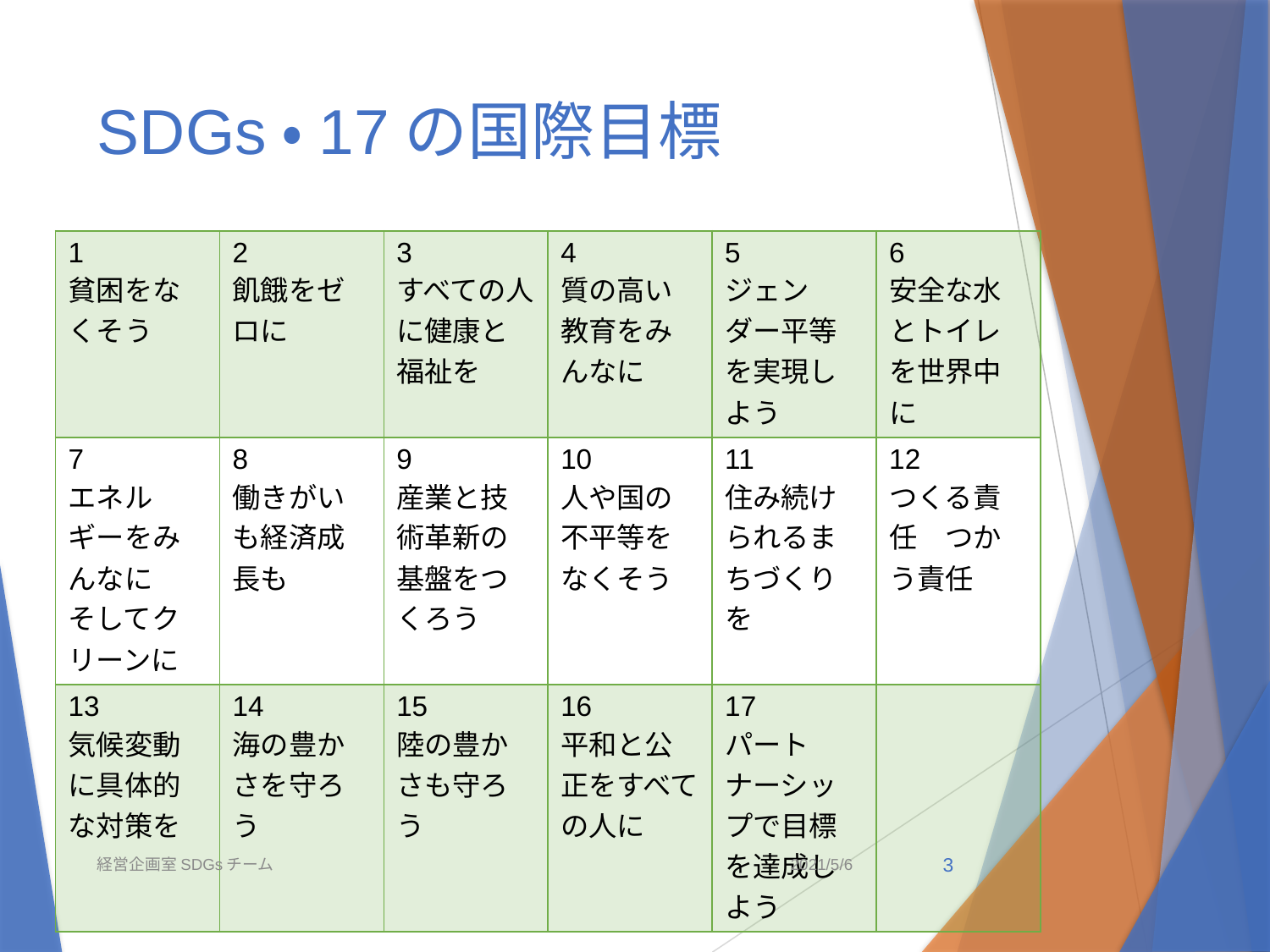

# SDGs・17の国際目標
| 1 貧困をなくそう | 2 飢餓をゼロに | 3 すべての人に健康と福祉を | 4 質の高い教育をみんなに | 5 ジェンダー平等を実現しよう | 6 安全な水とトイレを世界中に |
| --- | --- | --- | --- | --- | --- |
| 7 エネルギーをみんなに　そしてクリーンに | 8 働きがいも経済成長も | 9 産業と技術革新の基盤をつくろう | 10 人や国の不平等をなくそう | 11 住み続けられるまちづくりを | 12 つくる責任　つかう責任 |
| 13 気候変動に具体的な対策を | 14 海の豊かさを守ろう | 15 陸の豊かさも守ろう | 16 平和と公正をすべての人に | 17 パートナーシップで目標を達成しよう |  |
経営企画室SDGsチーム
2021/5/6
3